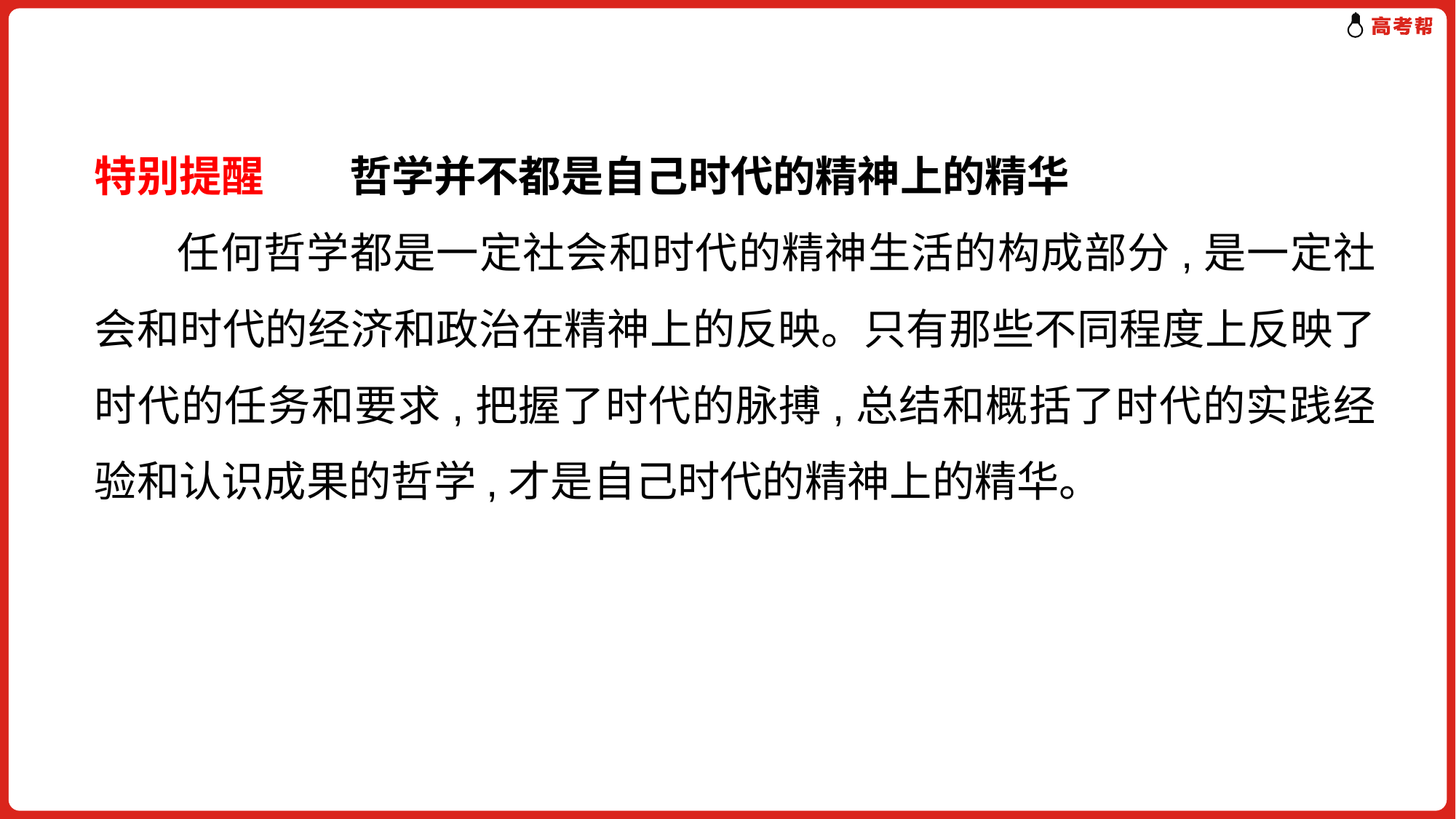

特别提醒         哲学并不都是自己时代的精神上的精华
       任何哲学都是一定社会和时代的精神生活的构成部分,是一定社会和时代的经济和政治在精神上的反映。只有那些不同程度上反映了时代的任务和要求,把握了时代的脉搏,总结和概括了时代的实践经验和认识成果的哲学,才是自己时代的精神上的精华。